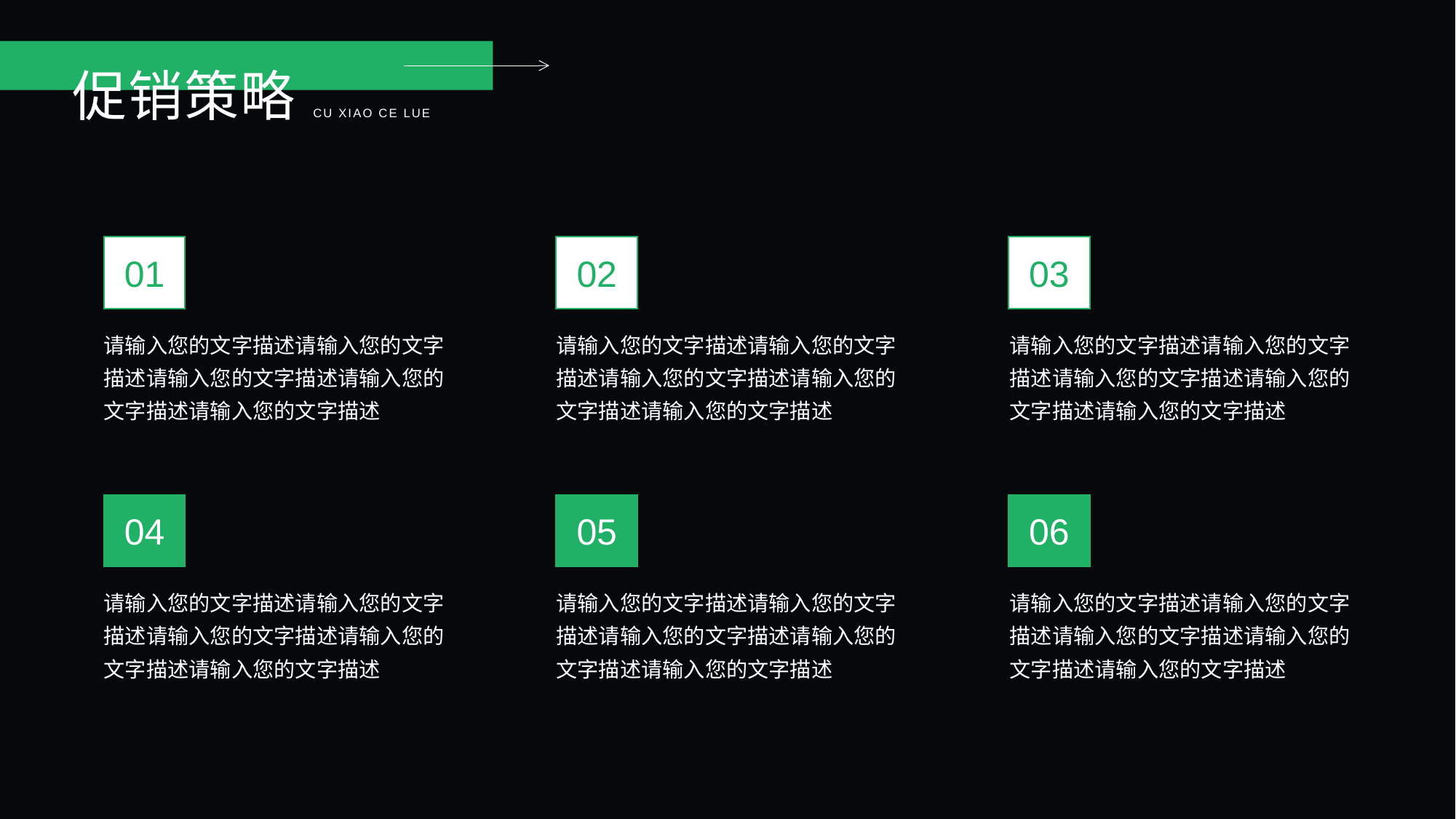

促销策略
CU XIAO CE LUE

01
02
03
请输入您的文字描述请输入您的文字描述请输入您的文字描述请输入您的文字描述请输入您的文字描述
请输入您的文字描述请输入您的文字描述请输入您的文字描述请输入您的文字描述请输入您的文字描述
请输入您的文字描述请输入您的文字描述请输入您的文字描述请输入您的文字描述请输入您的文字描述

04
05
06
请输入您的文字描述请输入您的文字描述请输入您的文字描述请输入您的文字描述请输入您的文字描述
请输入您的文字描述请输入您的文字描述请输入您的文字描述请输入您的文字描述请输入您的文字描述
请输入您的文字描述请输入您的文字描述请输入您的文字描述请输入您的文字描述请输入您的文字描述